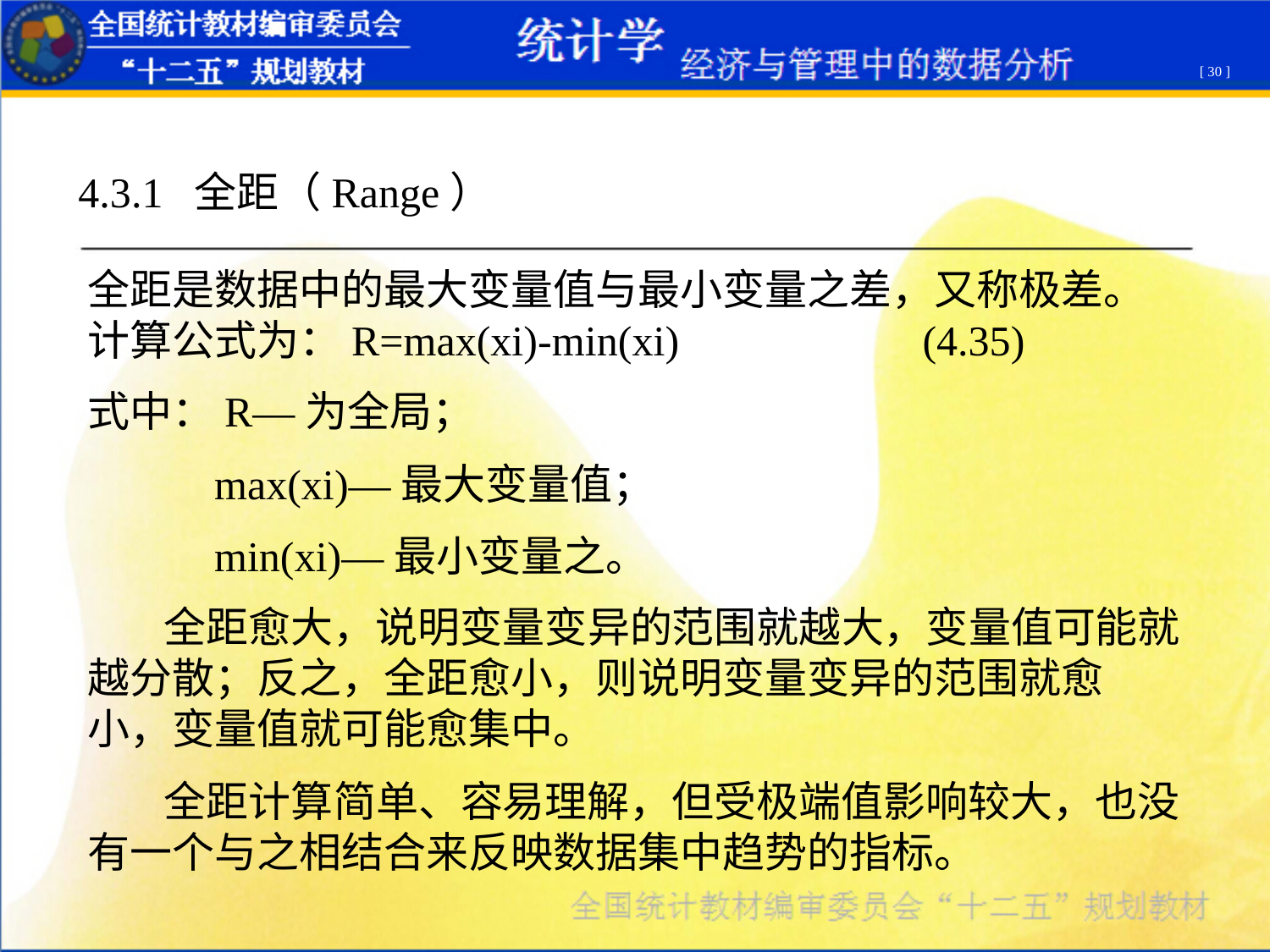

[ 30 ]
4.3.1  全距（Range）
全距是数据中的最大变量值与最小变量之差，又称极差。计算公式为：R=max(xi)-min(xi)                       (4.35)
式中：R—为全局；
            max(xi)—最大变量值；
            min(xi)—最小变量之。
       全距愈大，说明变量变异的范围就越大，变量值可能就越分散；反之，全距愈小，则说明变量变异的范围就愈小，变量值就可能愈集中。
       全距计算简单、容易理解，但受极端值影响较大，也没有一个与之相结合来反映数据集中趋势的指标。